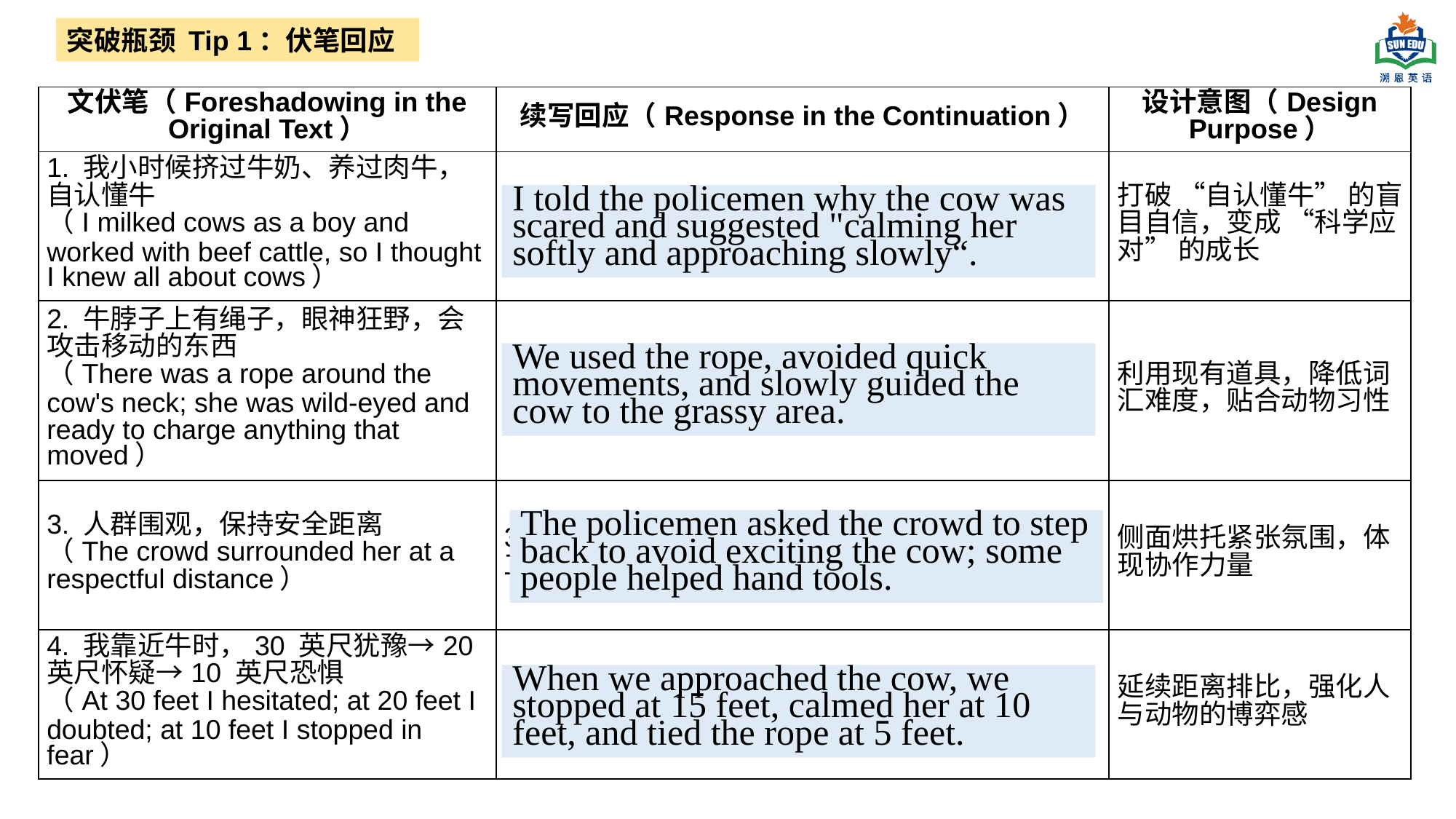

突破瓶颈 Tip 1：伏笔回应
| 文伏笔（Foreshadowing in the Original Text） | 续写回应（Response in the Continuation） | 设计意图（Design Purpose） |
| --- | --- | --- |
| 1. 我小时候挤过牛奶、养过肉牛，自认懂牛 （I milked cows as a boy and worked with beef cattle, so I thought I knew all about cows） | 1. 我告诉警察牛受惊的原因，建议 “轻声安抚 + 缓慢靠近” | 打破 “自认懂牛” 的盲目自信，变成 “科学应对” 的成长 |
| 2. 牛脖子上有绳子，眼神狂野，会攻击移动的东西 （There was a rope around the cow's neck; she was wild-eyed and ready to charge anything that moved） | 2. 我们利用绳子，避免快速动作，慢慢引导牛到草地 | 利用现有道具，降低词汇难度，贴合动物习性 |
| 3. 人群围观，保持安全距离 （The crowd surrounded her at a respectful distance） | 3. 警察让人群后退，防止刺激牛；部分人帮忙递工具 | 侧面烘托紧张氛围，体现协作力量 |
| 4. 我靠近牛时，30 英尺犹豫→20 英尺怀疑→10 英尺恐惧 （At 30 feet I hesitated; at 20 feet I doubted; at 10 feet I stopped in fear） | 4. 我们靠近牛时，15 英尺停下→10 英尺安抚→5 英尺套绳 | 延续距离排比，强化人与动物的博弈感 |
I told the policemen why the cow was scared and suggested "calming her softly and approaching slowly“.
We used the rope, avoided quick movements, and slowly guided the cow to the grassy area.
The policemen asked the crowd to step back to avoid exciting the cow; some people helped hand tools.
When we approached the cow, we stopped at 15 feet, calmed her at 10 feet, and tied the rope at 5 feet.